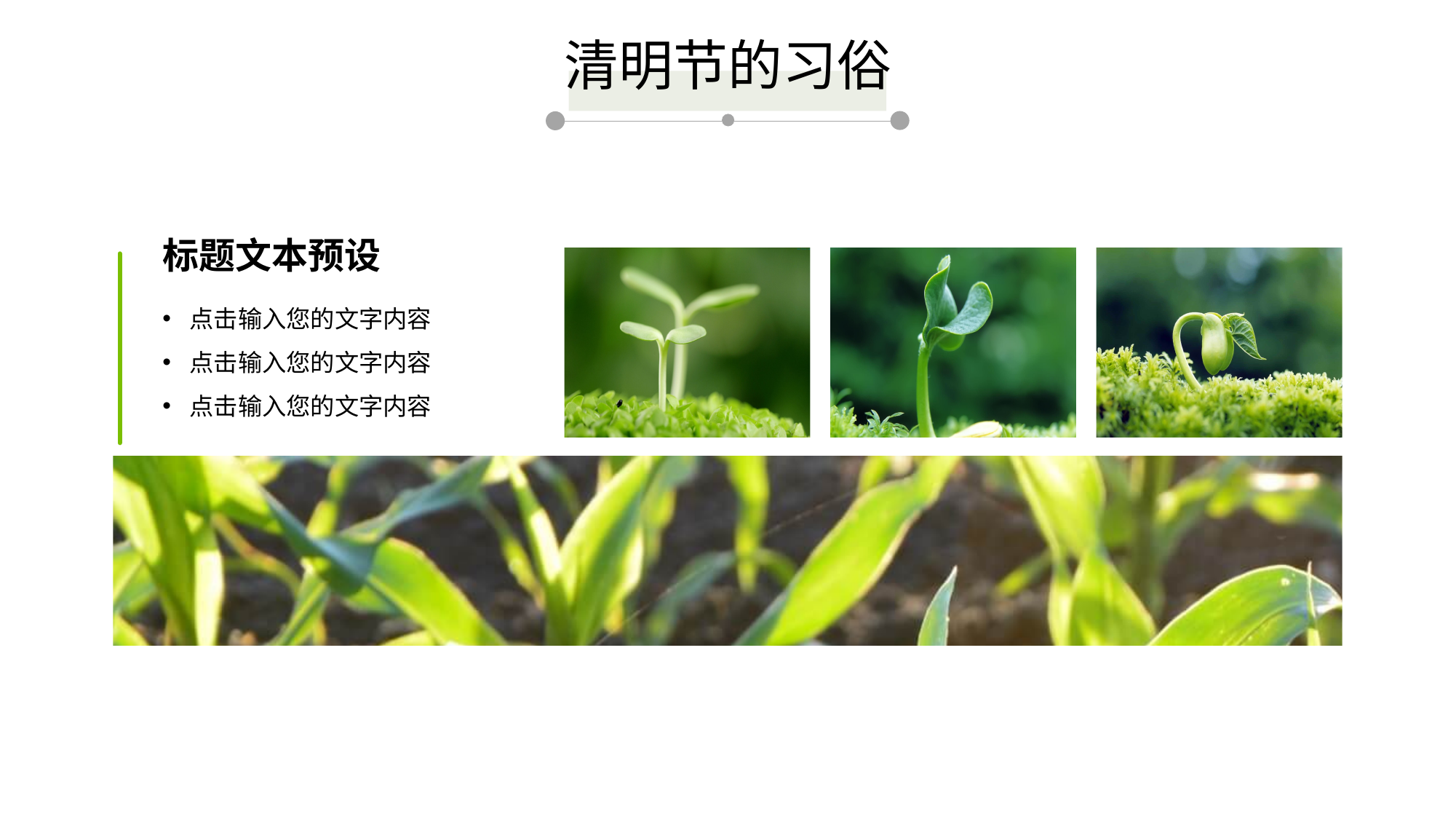

清明节的习俗

标题文本预设

点击输入您的文字内容
点击输入您的文字内容
点击输入您的文字内容